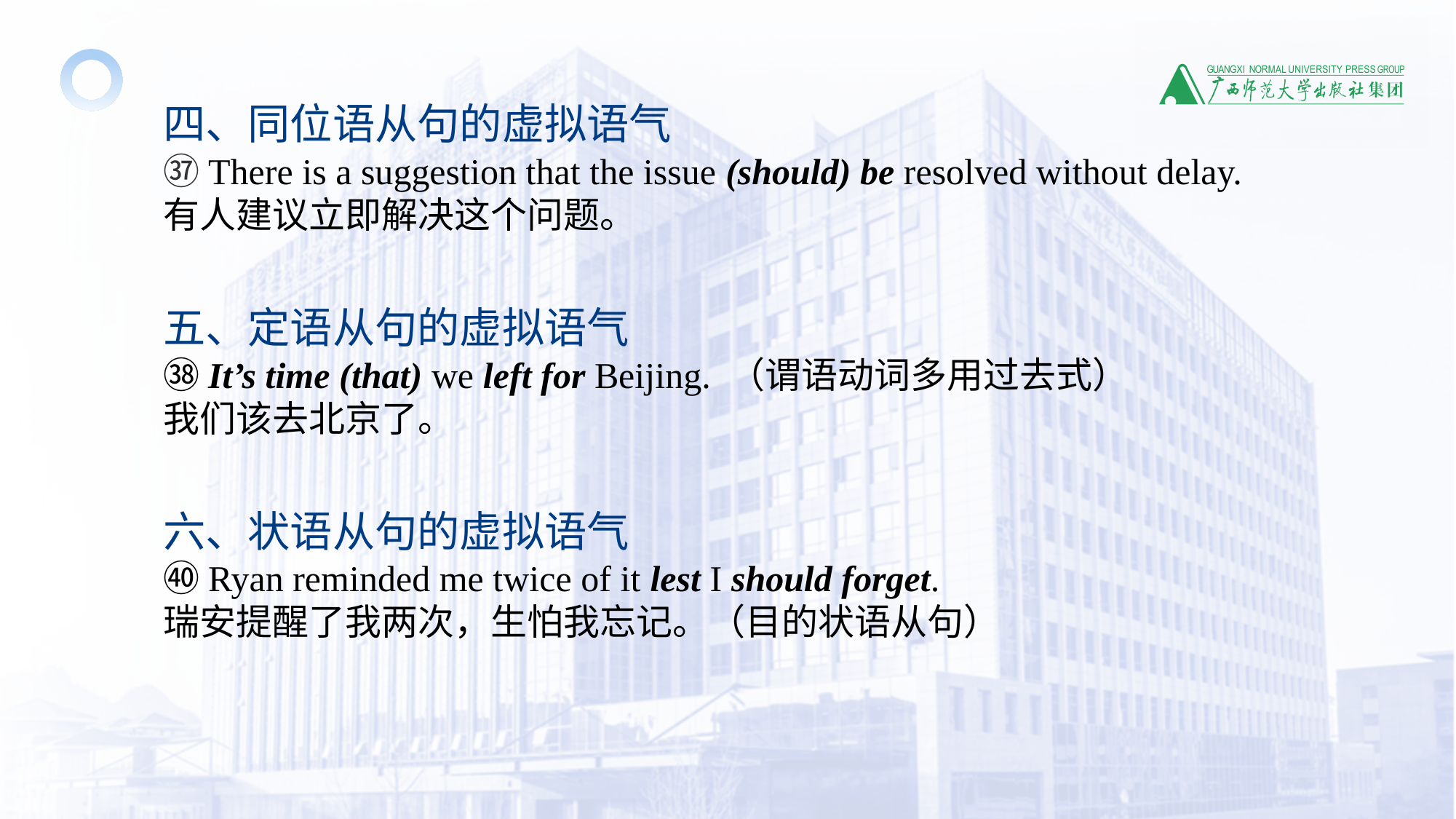

四、同位语从句的虚拟语气
㊲There is a suggestion that the issue (should) be resolved without delay.
有人建议立即解决这个问题。

五、定语从句的虚拟语气
㊳It’s time (that) we left for Beijing. （谓语动词多用过去式）
我们该去北京了。

六、状语从句的虚拟语气
㊵Ryan reminded me twice of it lest I should forget.
瑞安提醒了我两次，生怕我忘记。（目的状语从句）